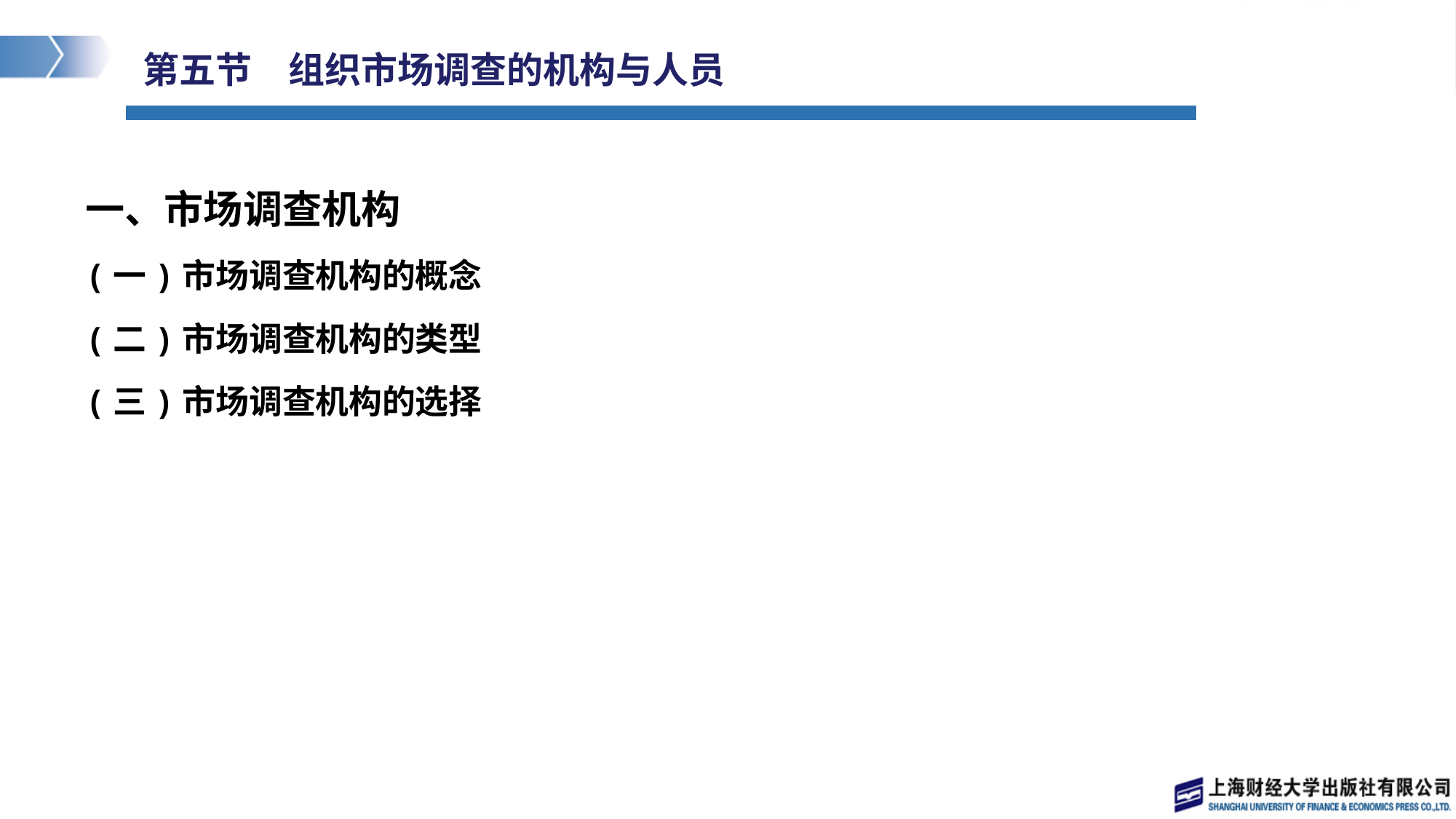

# 第五节　组织市场调查的机构与人员
一、市场调查机构
(一)市场调查机构的概念
(二)市场调查机构的类型
(三)市场调查机构的选择